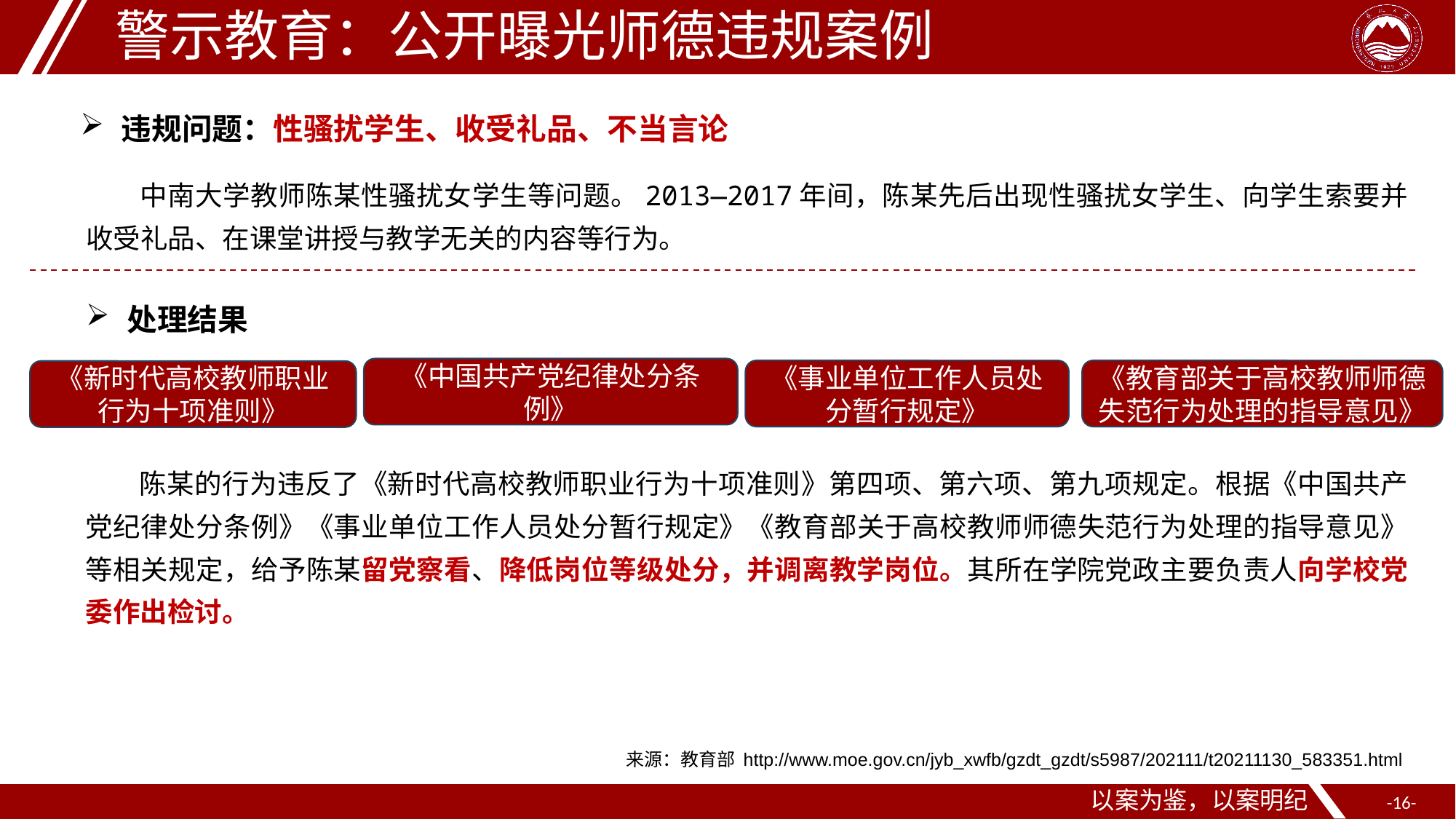

警示教育：公开曝光师德违规案例
违规问题：性骚扰学生、收受礼品、不当言论
中南大学教师陈某性骚扰女学生等问题。2013—2017年间，陈某先后出现性骚扰女学生、向学生索要并收受礼品、在课堂讲授与教学无关的内容等行为。
处理结果
《中国共产党纪律处分条例》
《事业单位工作人员处分暂行规定》
《教育部关于高校教师师德失范行为处理的指导意见》
《新时代高校教师职业行为十项准则》
陈某的行为违反了《新时代高校教师职业行为十项准则》第四项、第六项、第九项规定。根据《中国共产党纪律处分条例》《事业单位工作人员处分暂行规定》《教育部关于高校教师师德失范行为处理的指导意见》等相关规定，给予陈某留党察看、降低岗位等级处分，并调离教学岗位。其所在学院党政主要负责人向学校党委作出检讨。
来源：教育部 http://www.moe.gov.cn/jyb_xwfb/gzdt_gzdt/s5987/202111/t20211130_583351.html
以案为鉴，以案明纪
-16-